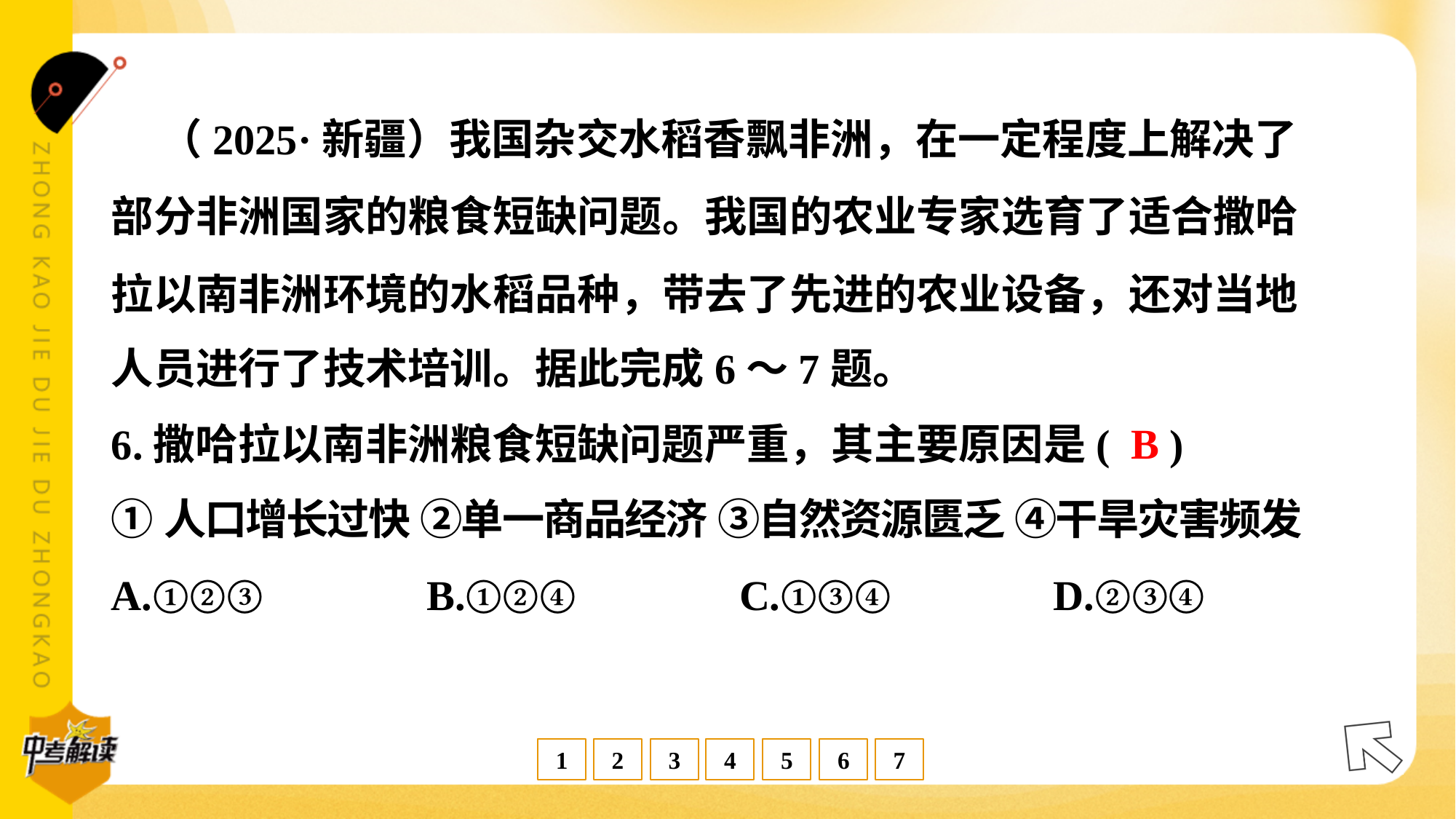

（2025·新疆）我国杂交水稻香飘非洲，在一定程度上解决了
部分非洲国家的粮食短缺问题。我国的农业专家选育了适合撒哈
拉以南非洲环境的水稻品种，带去了先进的农业设备，还对当地
人员进行了技术培训。据此完成6～7题。
B
6.撒哈拉以南非洲粮食短缺问题严重，其主要原因是(     )
①人口增长过快 ②单一商品经济 ③自然资源匮乏 ④干旱灾害频发
A.①②③	B.①②④	C.①③④	D.②③④